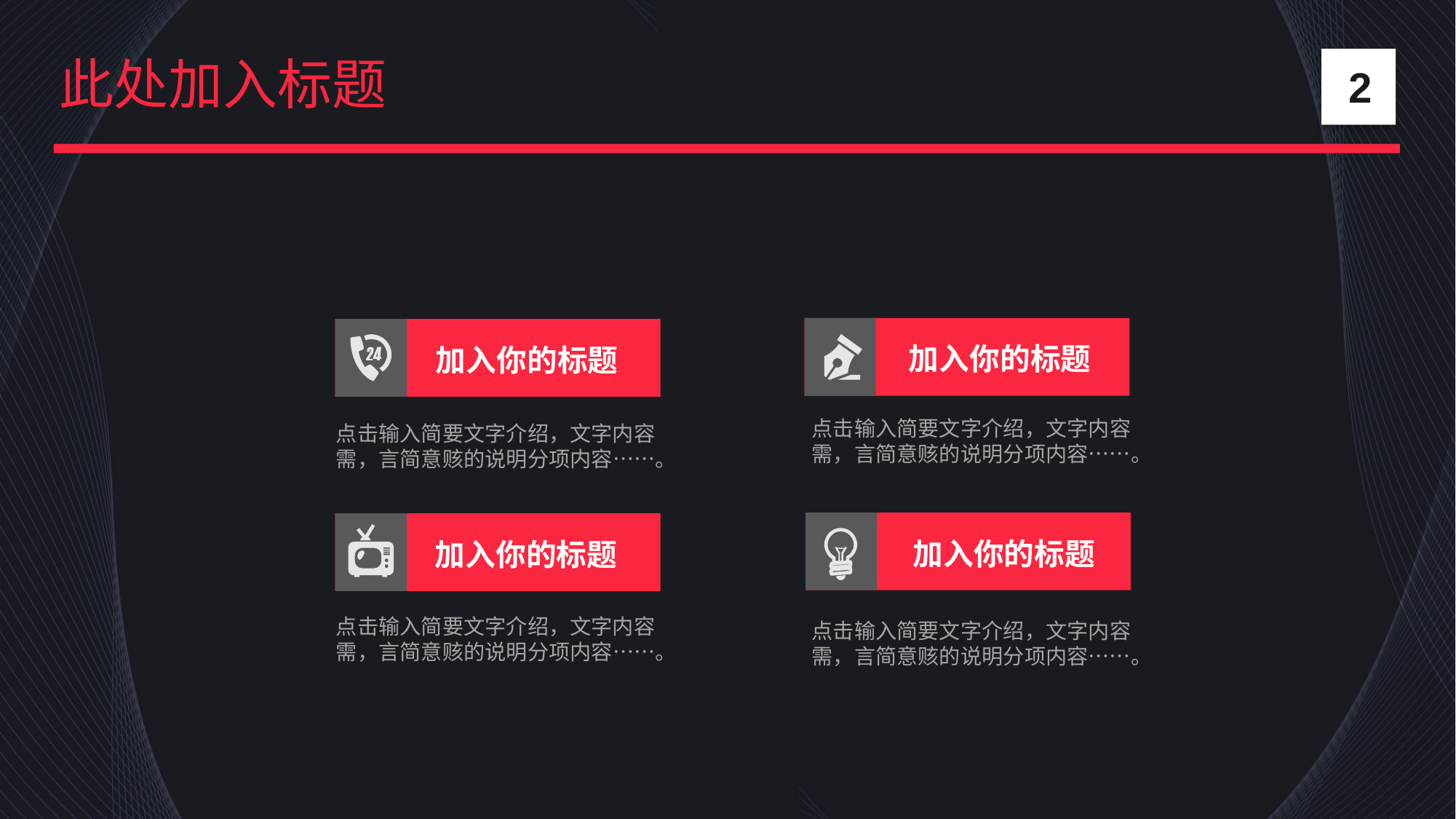

此处加入标题

2

加入你的标题

加入你的标题
点击输入简要文字介绍，文字内容需，言简意赅的说明分项内容……。
点击输入简要文字介绍，文字内容需，言简意赅的说明分项内容……。

加入你的标题

加入你的标题
点击输入简要文字介绍，文字内容需，言简意赅的说明分项内容……。
点击输入简要文字介绍，文字内容需，言简意赅的说明分项内容……。